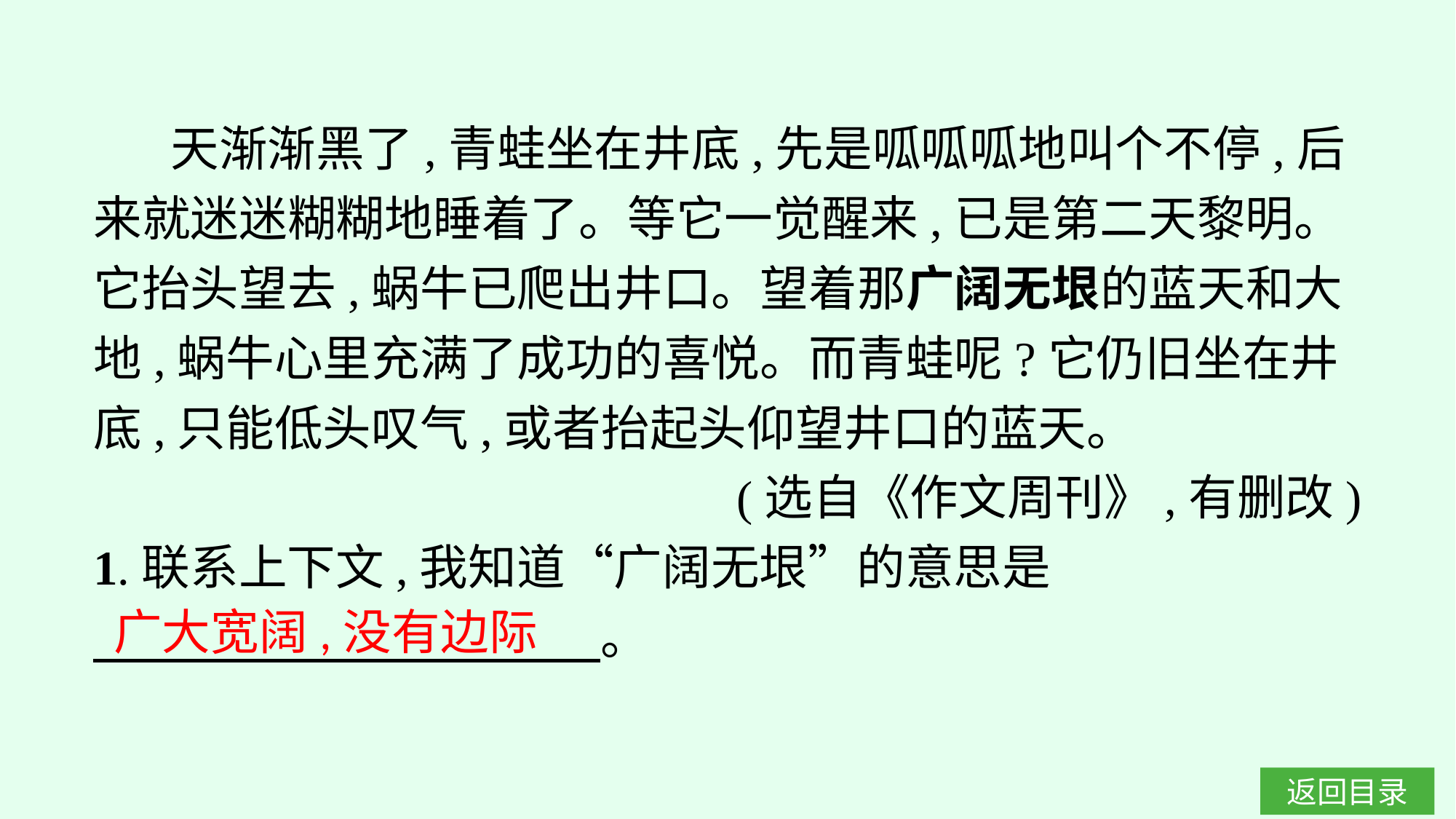

天渐渐黑了,青蛙坐在井底,先是呱呱呱地叫个不停,后来就迷迷糊糊地睡着了。等它一觉醒来,已是第二天黎明。它抬头望去,蜗牛已爬出井口。望着那广阔无垠的蓝天和大地,蜗牛心里充满了成功的喜悦。而青蛙呢?它仍旧坐在井底,只能低头叹气,或者抬起头仰望井口的蓝天。
(选自《作文周刊》,有删改)
1.联系上下文,我知道“广阔无垠”的意思是
　                                          。
广大宽阔,没有边际